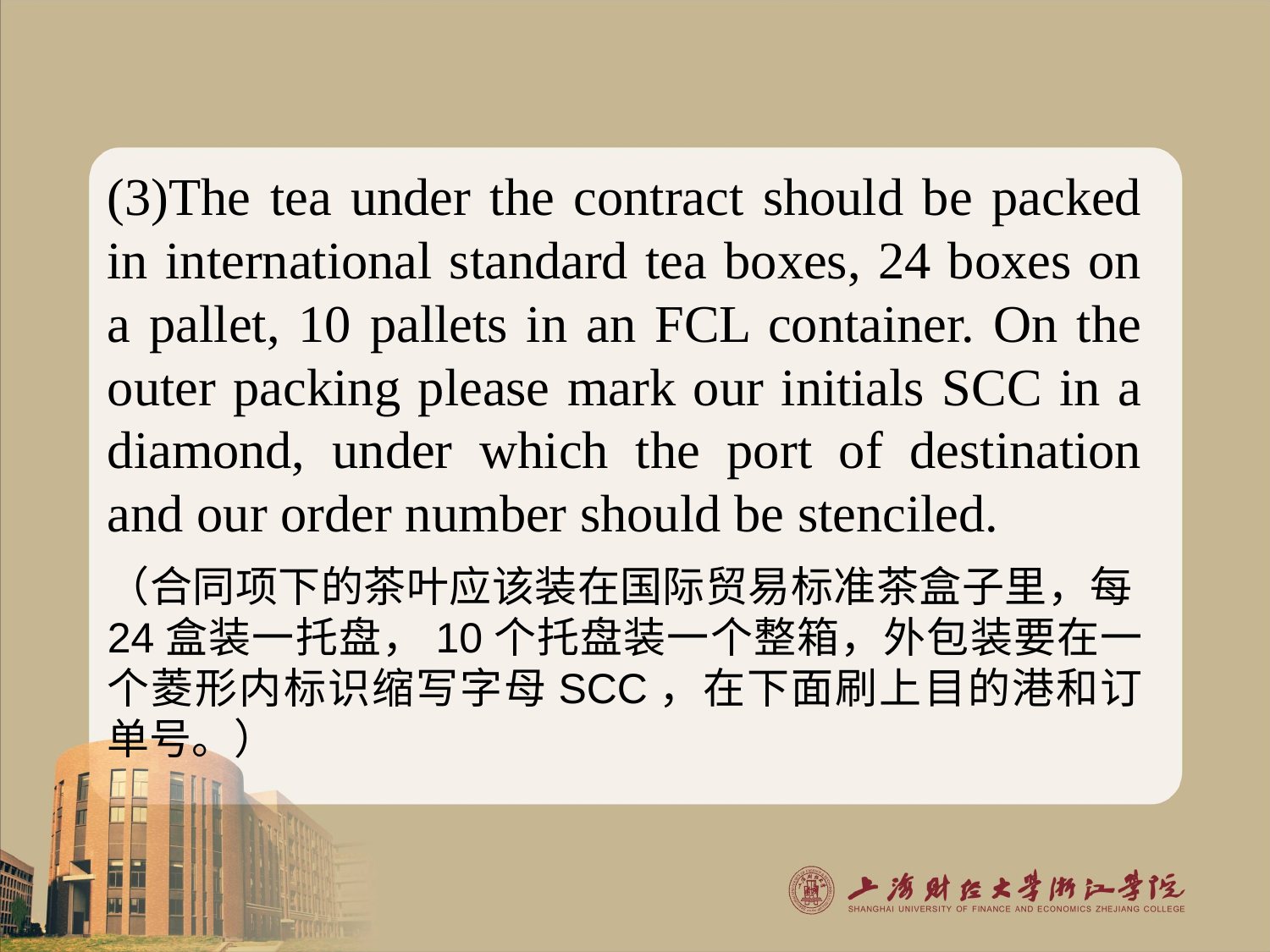

(3)The tea under the contract should be packed in international standard tea boxes, 24 boxes on a pallet, 10 pallets in an FCL container. On the outer packing please mark our initials SCC in a diamond, under which the port of destination and our order number should be stenciled.

（合同项下的茶叶应该装在国际贸易标准茶盒子里，每24盒装一托盘，10个托盘装一个整箱，外包装要在一个菱形内标识缩写字母SCC，在下面刷上目的港和订单号。）